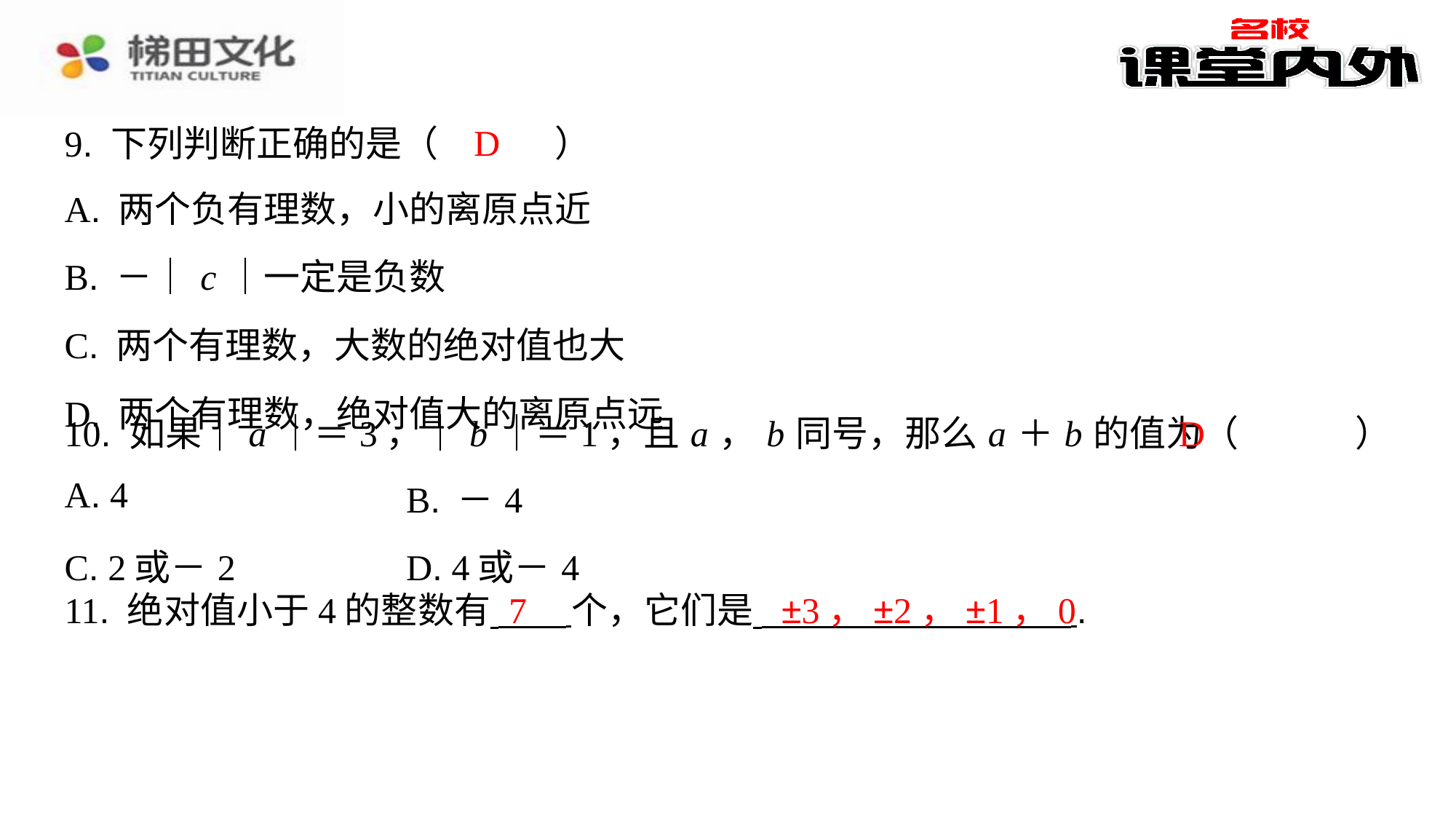

D
9. 下列判断正确的是（　D　）
| A. 两个负有理数，小的离原点近 |
| --- |
| B. －｜ c ｜一定是负数 |
| C. 两个有理数，大数的绝对值也大 |
| D. 两个有理数，绝对值大的离原点远 |
D
10. 如果｜ a ｜＝3，｜ b ｜＝1，且 a ， b 同号，那么 a ＋ b 的值为（　D　）
| A. 4 | B. －4 |
| --- | --- |
| C. 2或－2 | D. 4或－4 |
7
±3，±2，±1，0
11. 绝对值小于4的整数有            个，它们是                                                ⁠.